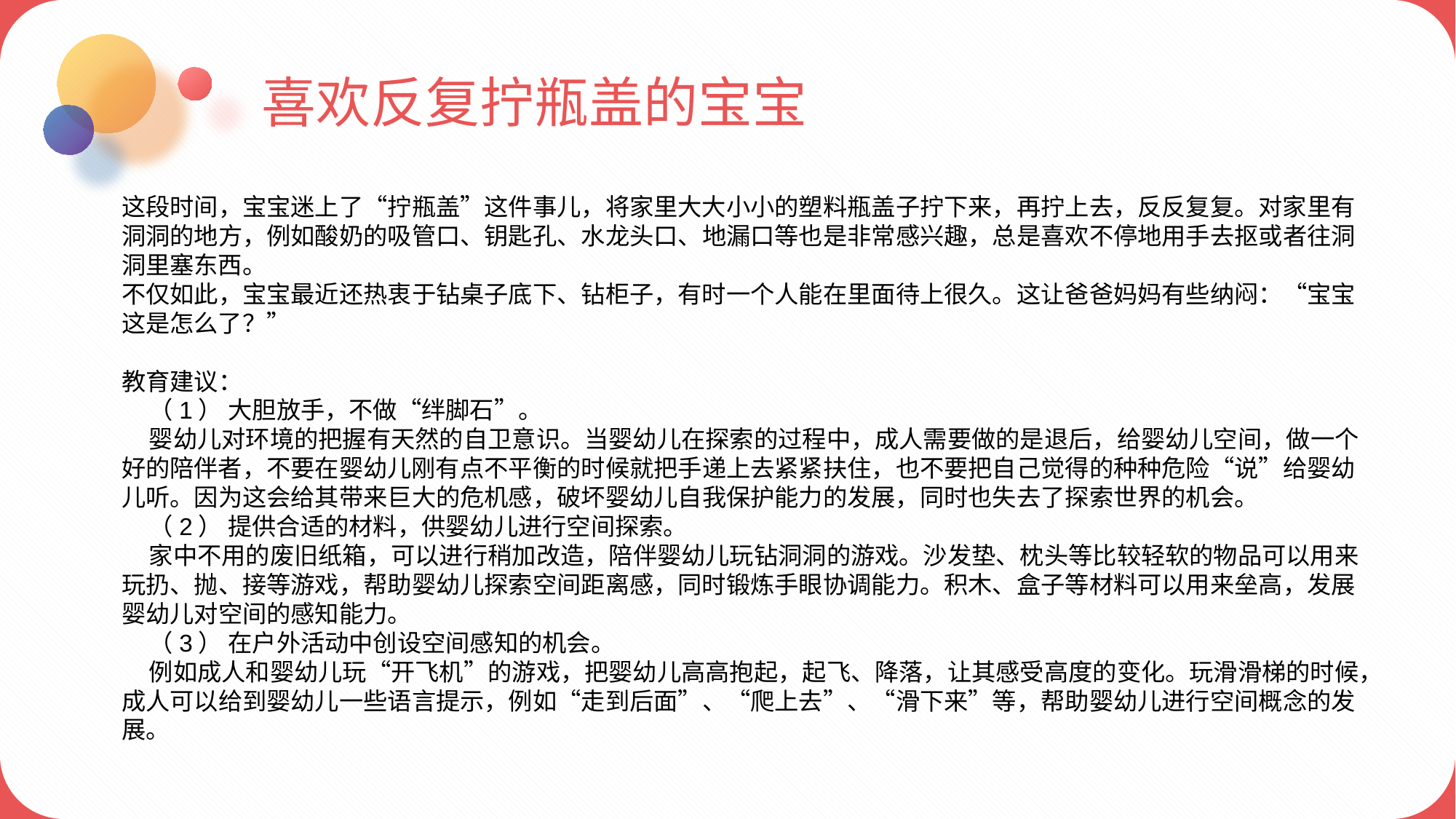

喜欢反复拧瓶盖的宝宝
这段时间，宝宝迷上了“拧瓶盖”这件事儿，将家里大大小小的塑料瓶盖子拧下来，再拧上去，反反复复。对家里有洞洞的地方，例如酸奶的吸管口、钥匙孔、水龙头口、地漏口等也是非常感兴趣，总是喜欢不停地用手去抠或者往洞洞里塞东西。
不仅如此，宝宝最近还热衷于钻桌子底下、钻柜子，有时一个人能在里面待上很久。这让爸爸妈妈有些纳闷：“宝宝这是怎么了？”

教育建议：
    （1） 大胆放手，不做“绊脚石”。
    婴幼儿对环境的把握有天然的自卫意识。当婴幼儿在探索的过程中，成人需要做的是退后，给婴幼儿空间，做一个好的陪伴者，不要在婴幼儿刚有点不平衡的时候就把手递上去紧紧扶住，也不要把自己觉得的种种危险“说”给婴幼儿听。因为这会给其带来巨大的危机感，破坏婴幼儿自我保护能力的发展，同时也失去了探索世界的机会。
    （2） 提供合适的材料，供婴幼儿进行空间探索。
    家中不用的废旧纸箱，可以进行稍加改造，陪伴婴幼儿玩钻洞洞的游戏。沙发垫、枕头等比较轻软的物品可以用来玩扔、抛、接等游戏，帮助婴幼儿探索空间距离感，同时锻炼手眼协调能力。积木、盒子等材料可以用来垒高，发展婴幼儿对空间的感知能力。
    （3） 在户外活动中创设空间感知的机会。
    例如成人和婴幼儿玩“开飞机”的游戏，把婴幼儿高高抱起，起飞、降落，让其感受高度的变化。玩滑滑梯的时候，成人可以给到婴幼儿一些语言提示，例如“走到后面”、“爬上去”、“滑下来”等，帮助婴幼儿进行空间概念的发展。